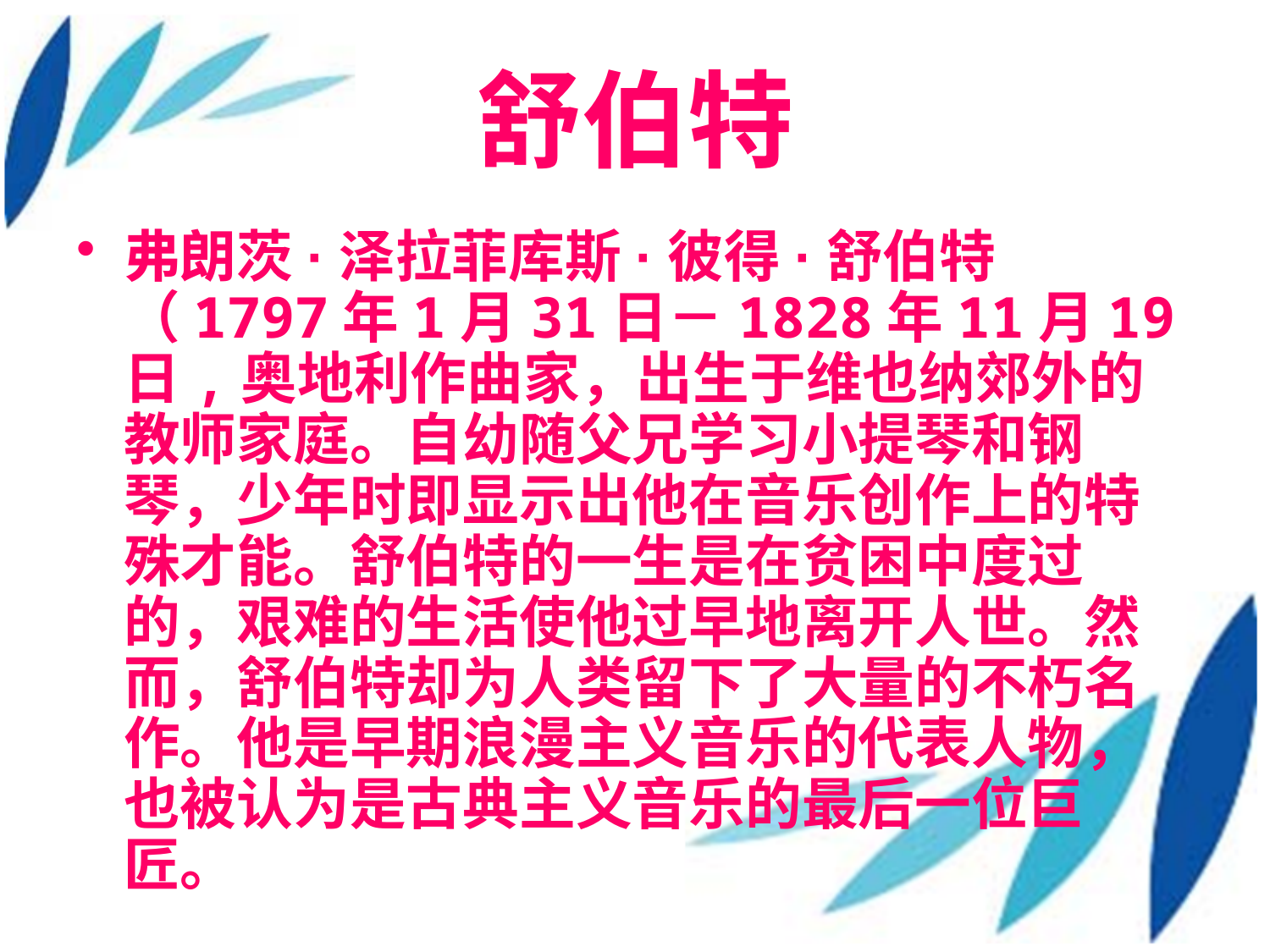

# 舒伯特
弗朗茨·泽拉菲库斯·彼得·舒伯特（1797年1月31日－1828年11月19日,奥地利作曲家，出生于维也纳郊外的教师家庭。自幼随父兄学习小提琴和钢琴，少年时即显示出他在音乐创作上的特殊才能。舒伯特的一生是在贫困中度过的，艰难的生活使他过早地离开人世。然而，舒伯特却为人类留下了大量的不朽名作。他是早期浪漫主义音乐的代表人物，也被认为是古典主义音乐的最后一位巨匠。